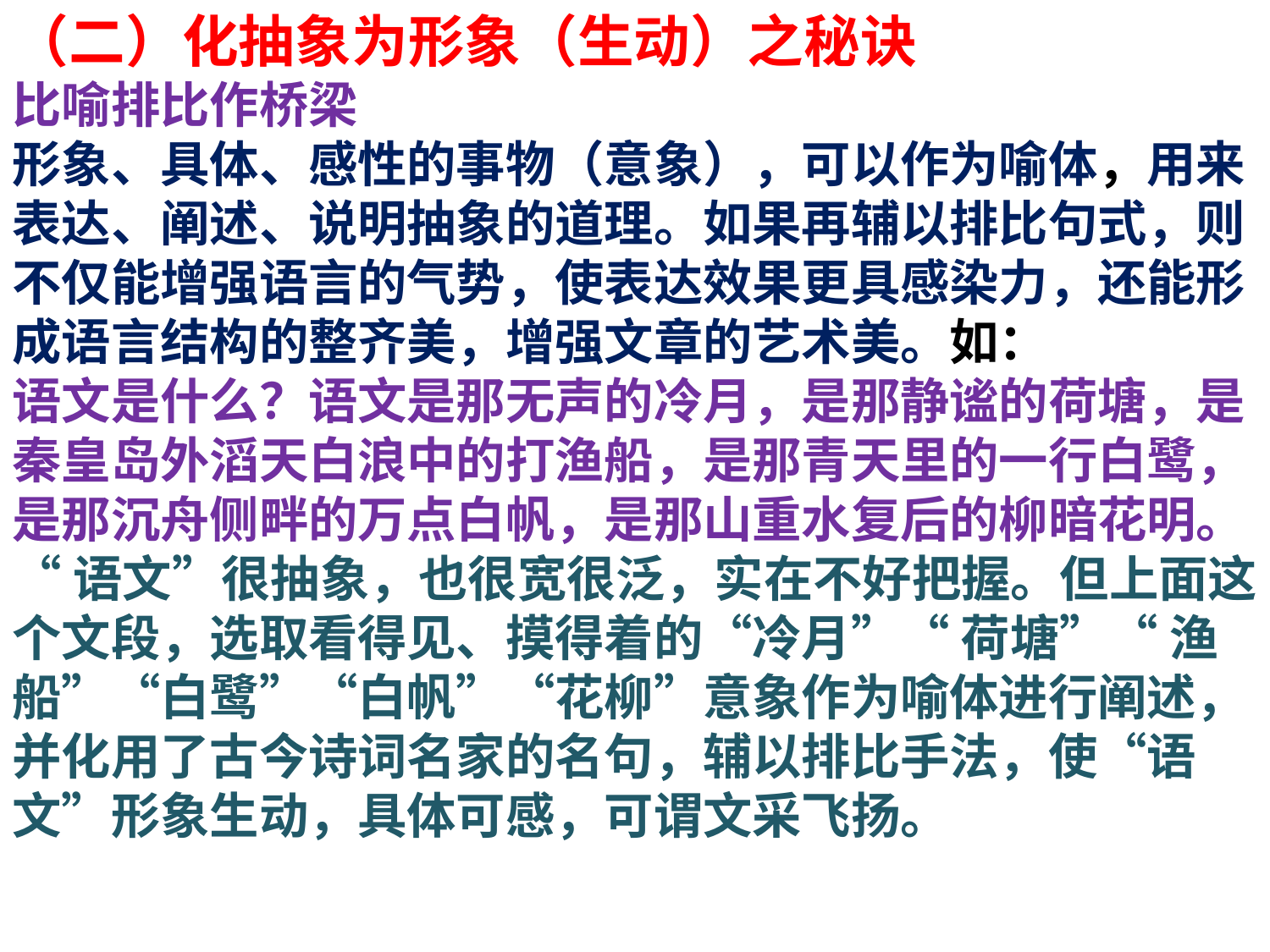

（二）化抽象为形象（生动）之秘诀
比喻排比作桥梁
形象、具体、感性的事物（意象），可以作为喻体，用来表达、阐述、说明抽象的道理。如果再辅以排比句式，则不仅能增强语言的气势，使表达效果更具感染力，还能形成语言结构的整齐美，增强文章的艺术美。如：
语文是什么？语文是那无声的冷月，是那静谧的荷塘，是秦皇岛外滔天白浪中的打渔船，是那青天里的一行白鹭，是那沉舟侧畔的万点白帆，是那山重水复后的柳暗花明。
“语文”很抽象，也很宽很泛，实在不好把握。但上面这个文段，选取看得见、摸得着的“冷月”“ 荷塘”“ 渔船”“白鹭”“白帆”“花柳”意象作为喻体进行阐述，并化用了古今诗词名家的名句，辅以排比手法，使“语文”形象生动，具体可感，可谓文采飞扬。